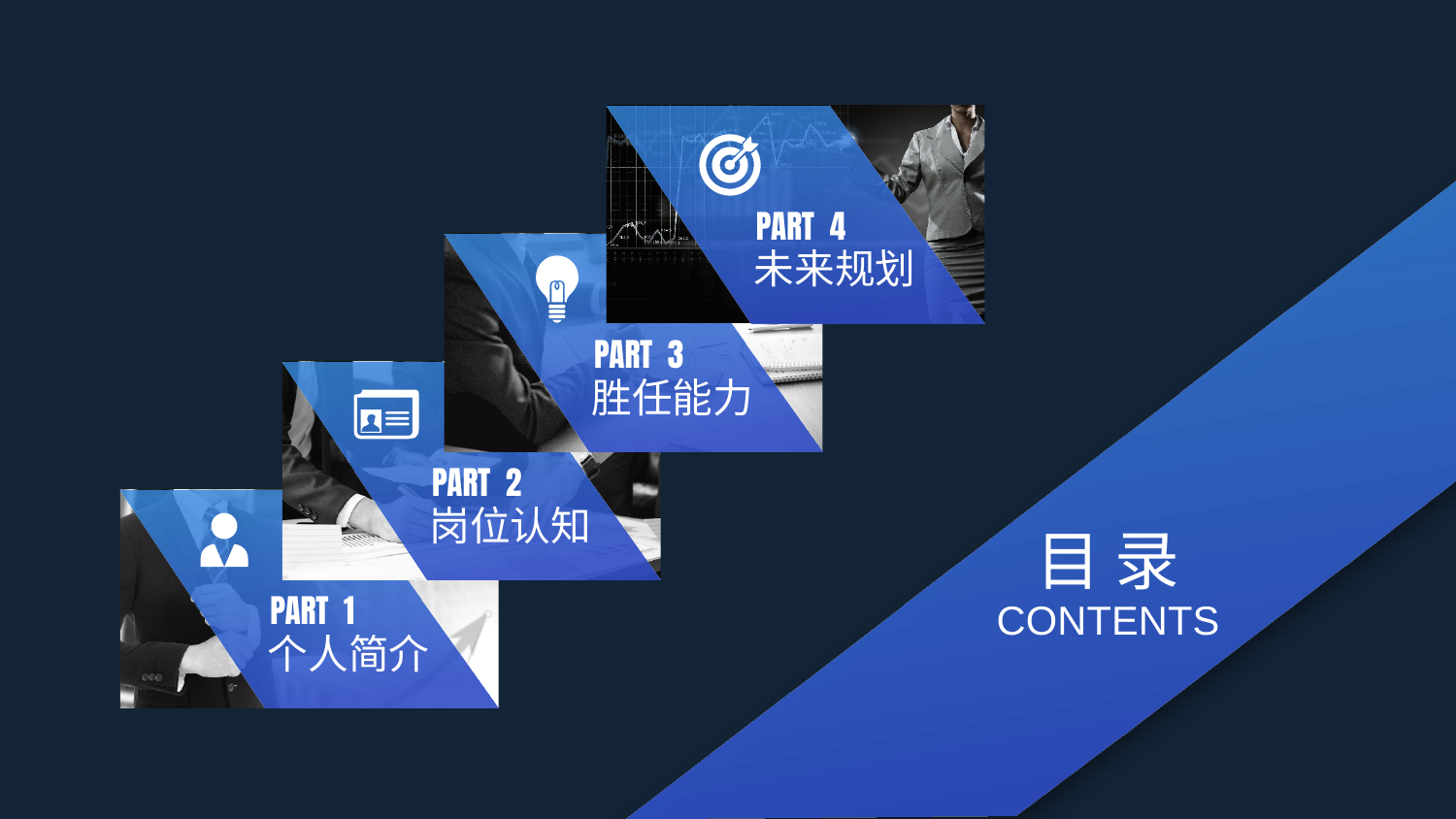

PART  4
未来规划

PART  3
胜任能力

PART  2
岗位认知

PART  1
个人简介
目 录
CONTENTS